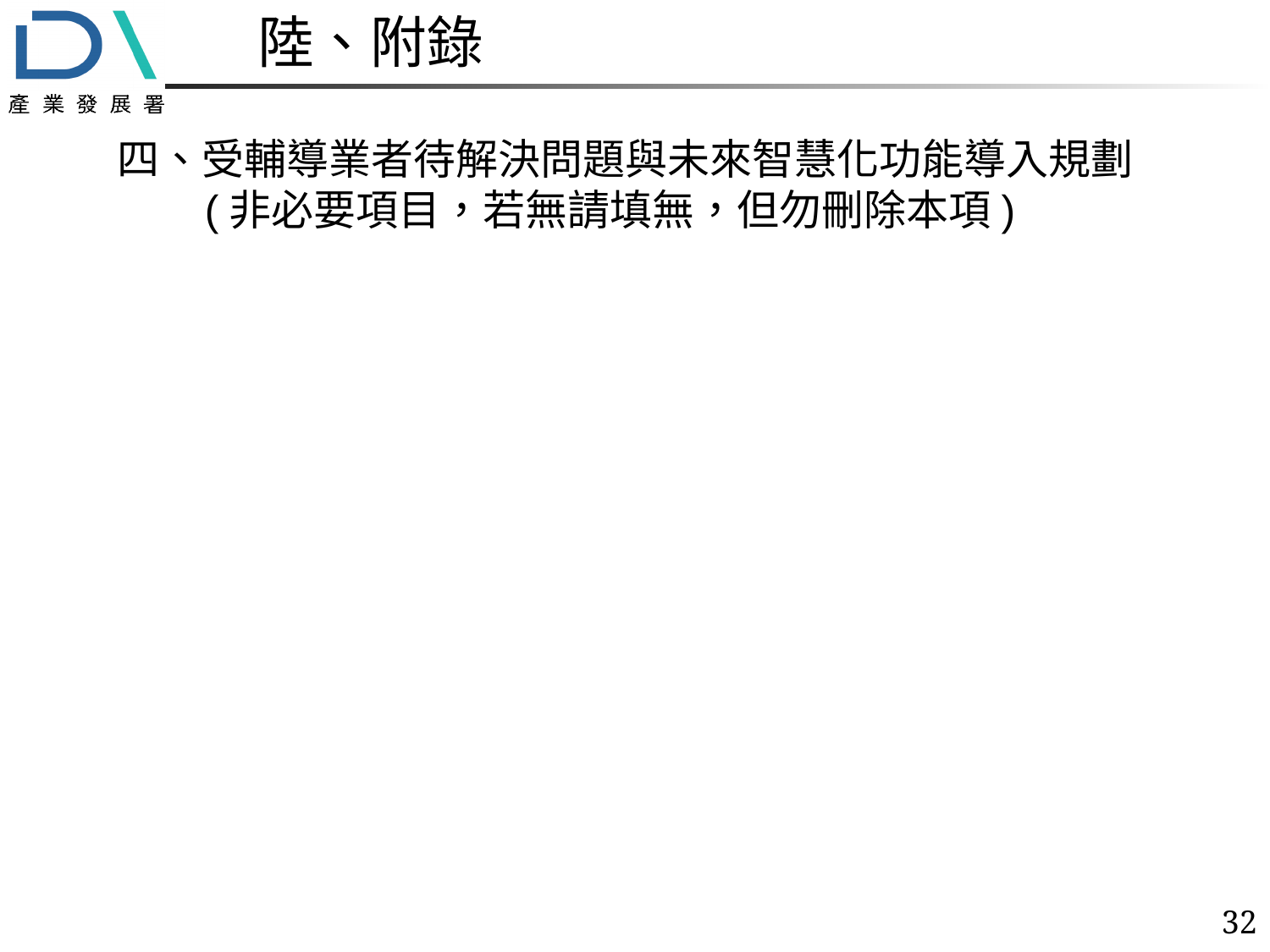

# 陸、附錄
四、受輔導業者待解決問題與未來智慧化功能導入規劃(非必要項目，若無請填無，但勿刪除本項)
32